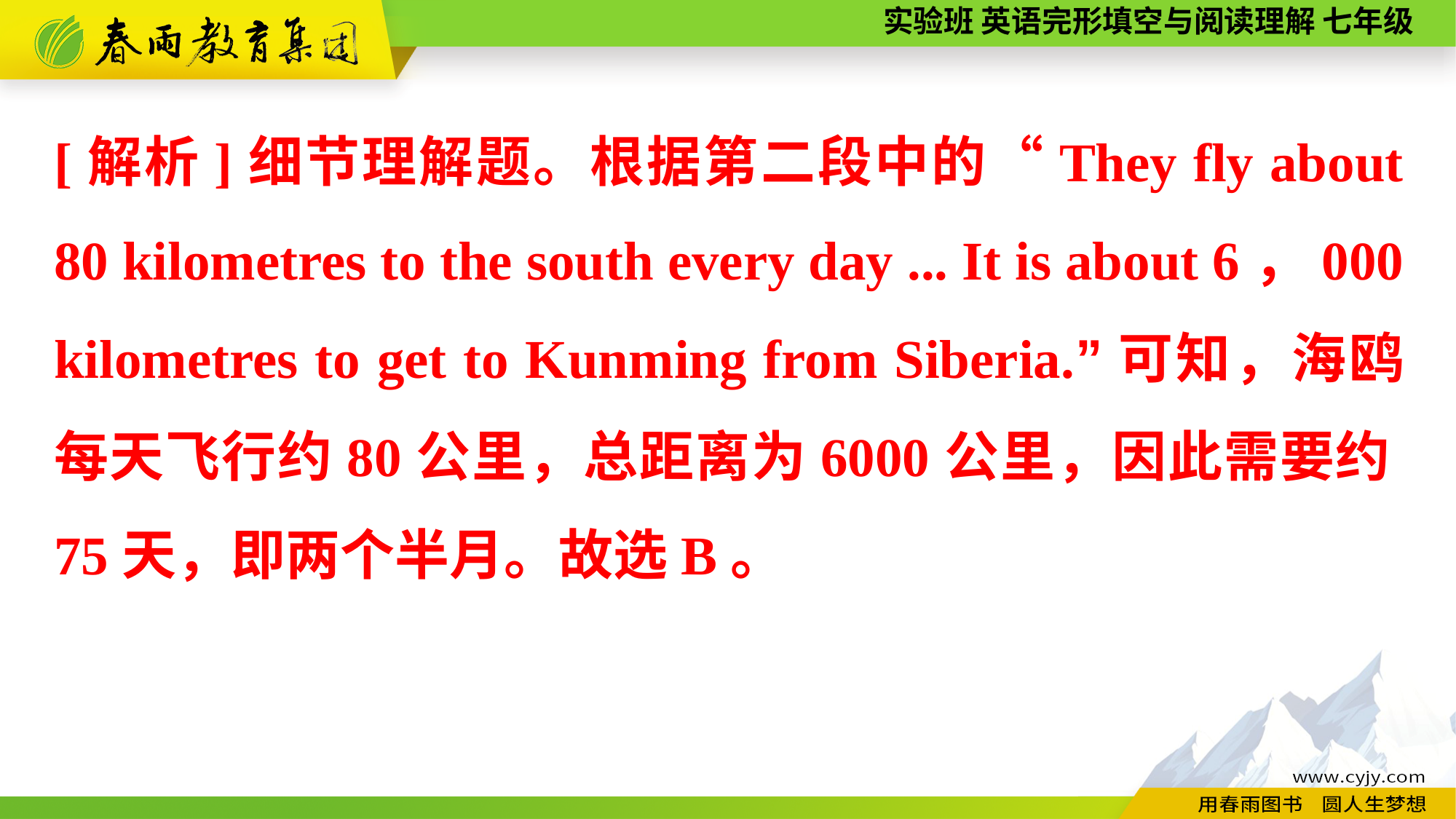

[解析]细节理解题。根据第二段中的“They fly about 80 kilometres to the south every day ... It is about 6，000 kilometres to get to Kunming from Siberia.”可知，海鸥每天飞行约80公里，总距离为6000公里，因此需要约75天，即两个半月。故选B。